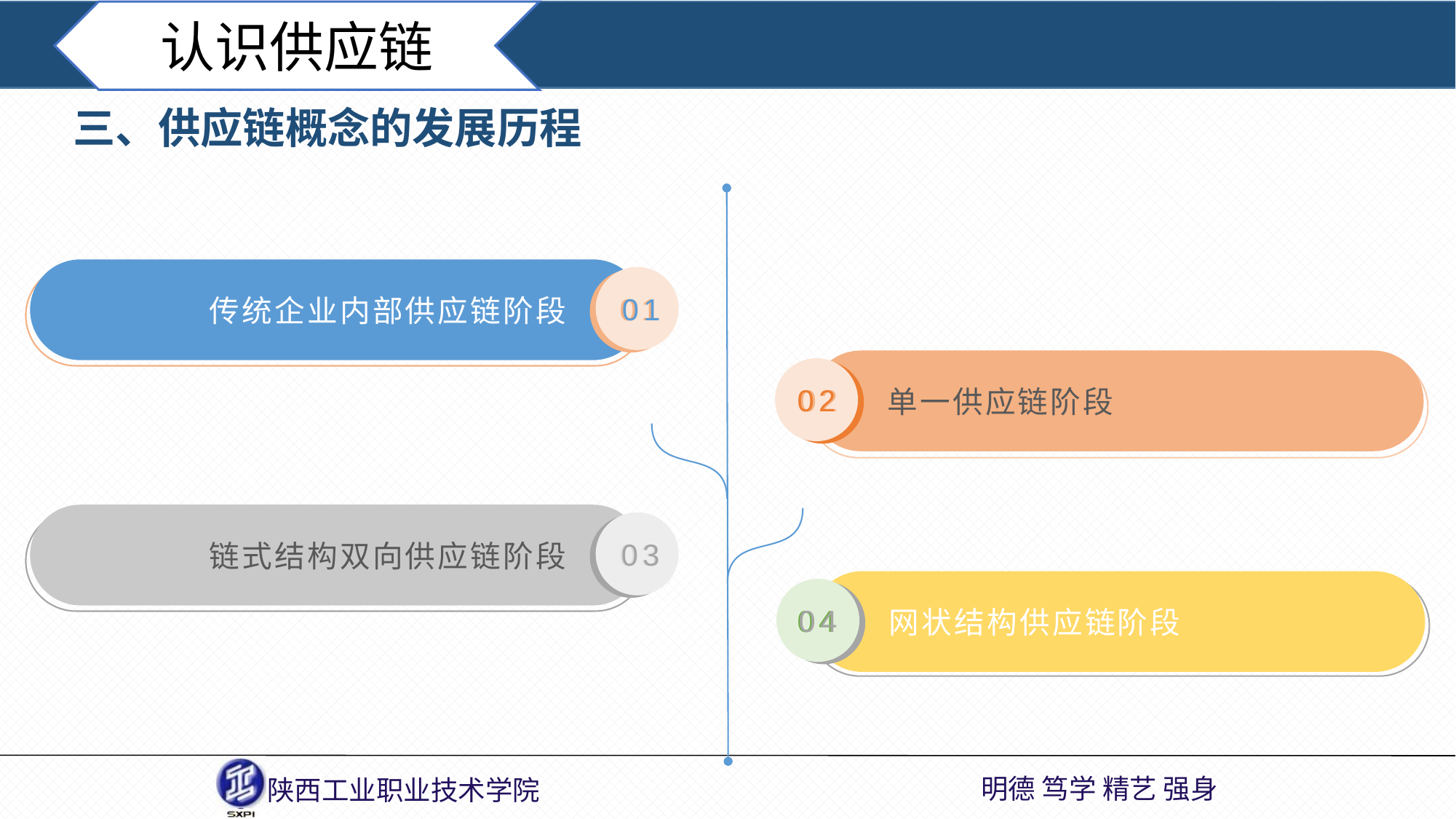

认识供应链
三、供应链概念的发展历程

传统企业内部供应链阶段
01
01

单一供应链阶段
02
02

链式结构双向供应链阶段
03
03

网状结构供应链阶段
04
04